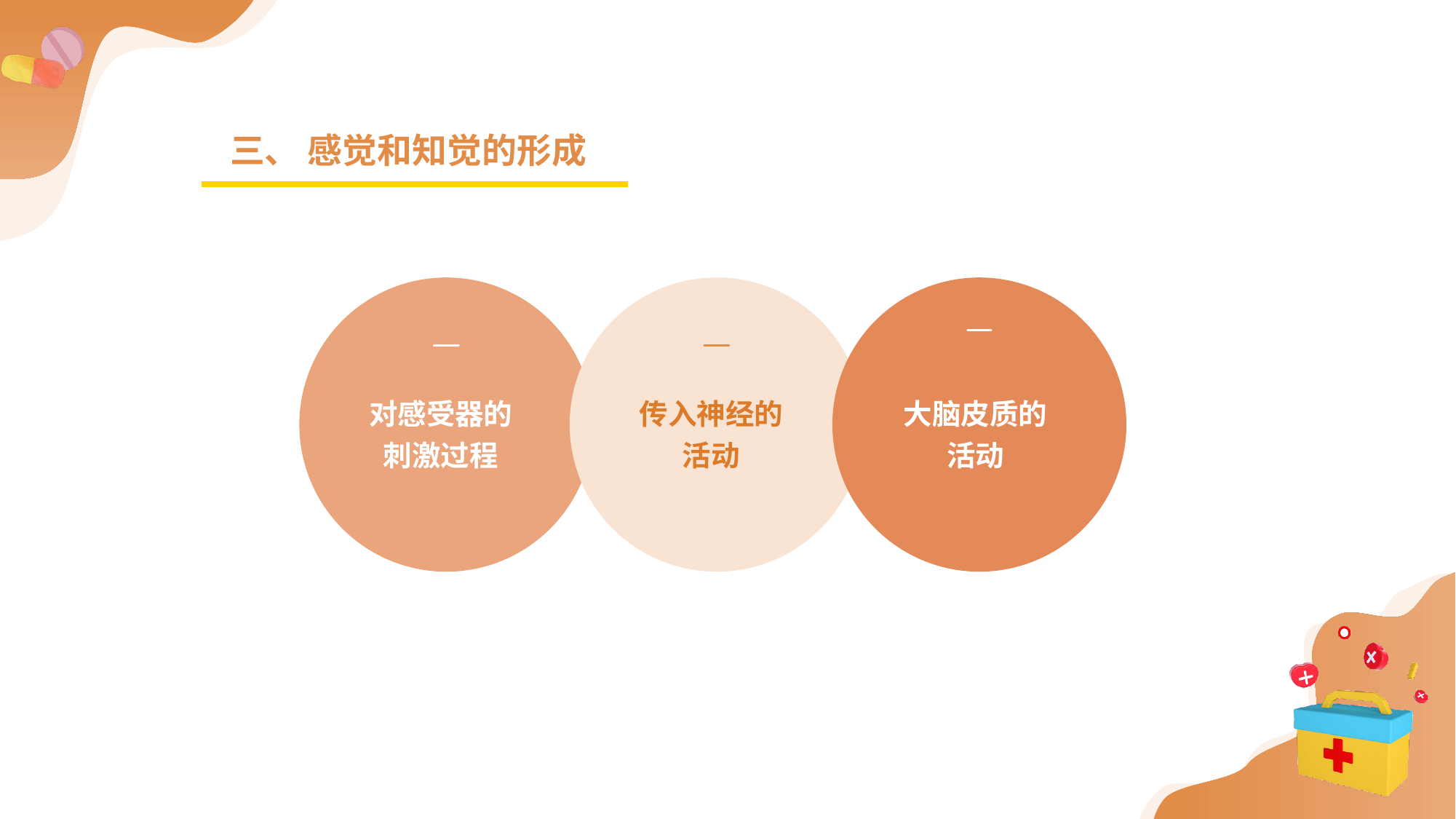

三、 感觉和知觉的形成

对感受器的
刺激过程
传入神经的
活动
大脑皮质的
活动